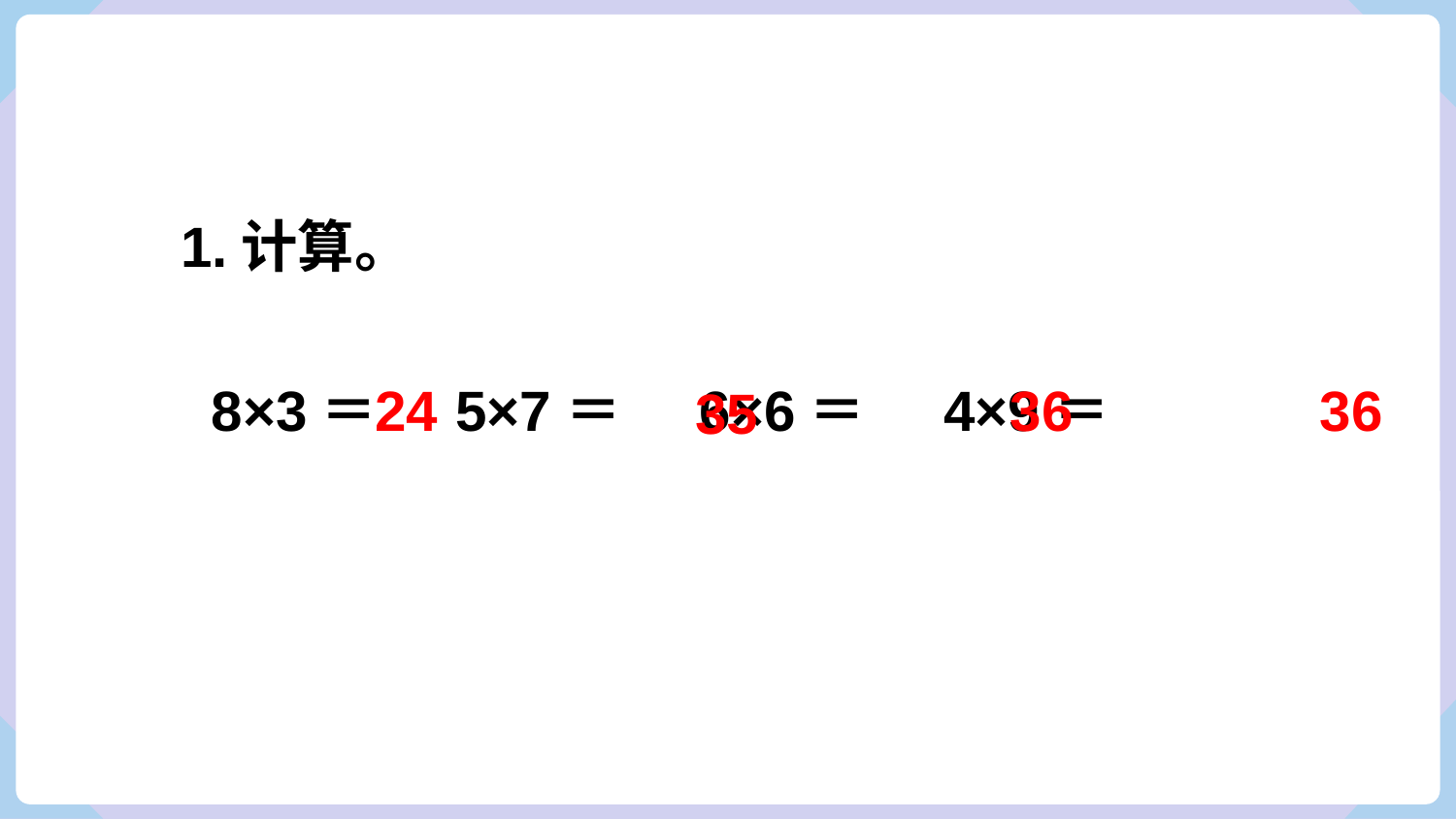

1.计算。
36
36
8×3＝     5×7＝     6×6＝     4×9＝
24
35